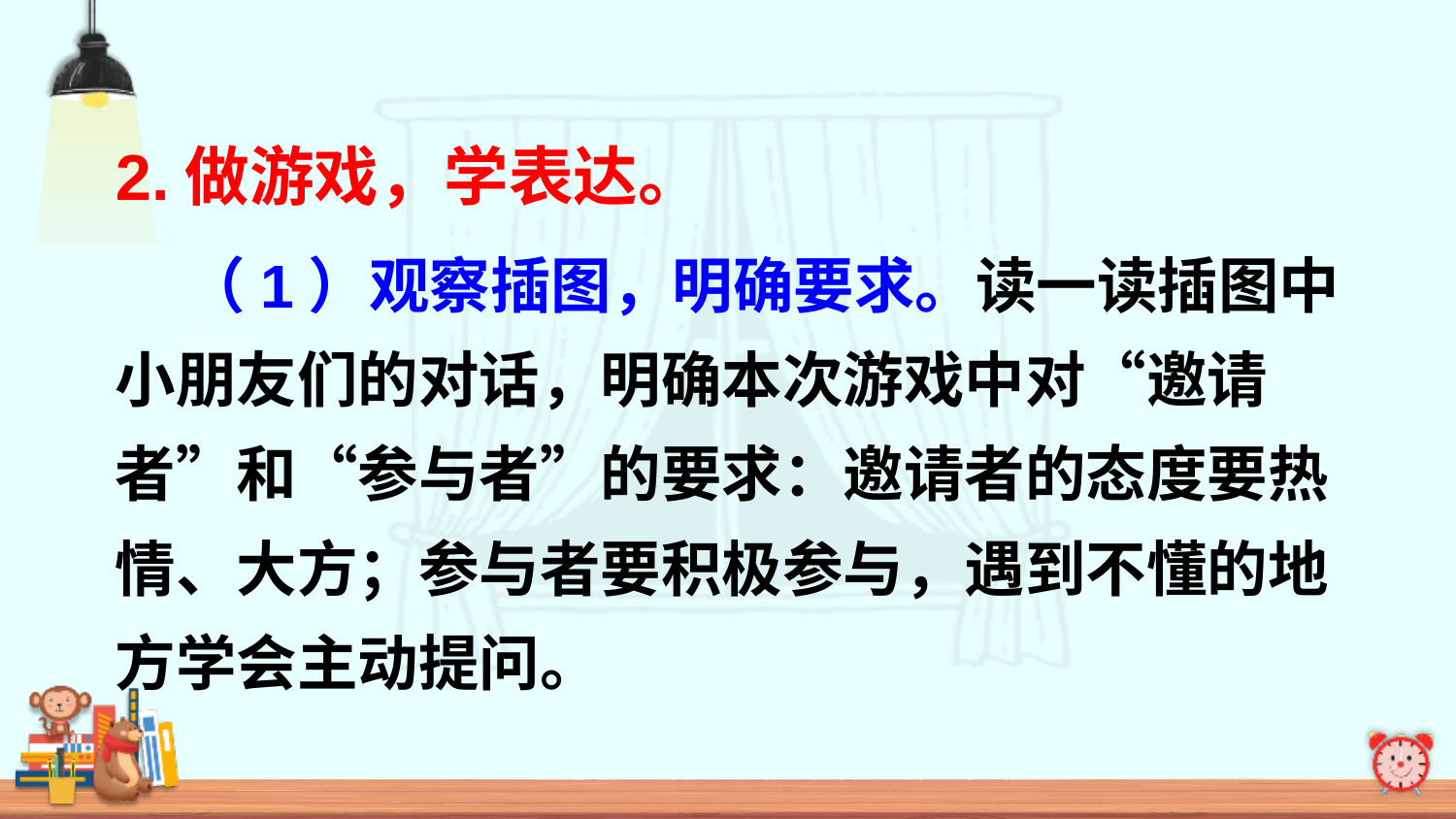

2.做游戏，学表达。
    （1）观察插图，明确要求。读一读插图中小朋友们的对话，明确本次游戏中对“邀请者”和“参与者”的要求：邀请者的态度要热情、大方；参与者要积极参与，遇到不懂的地方学会主动提问。